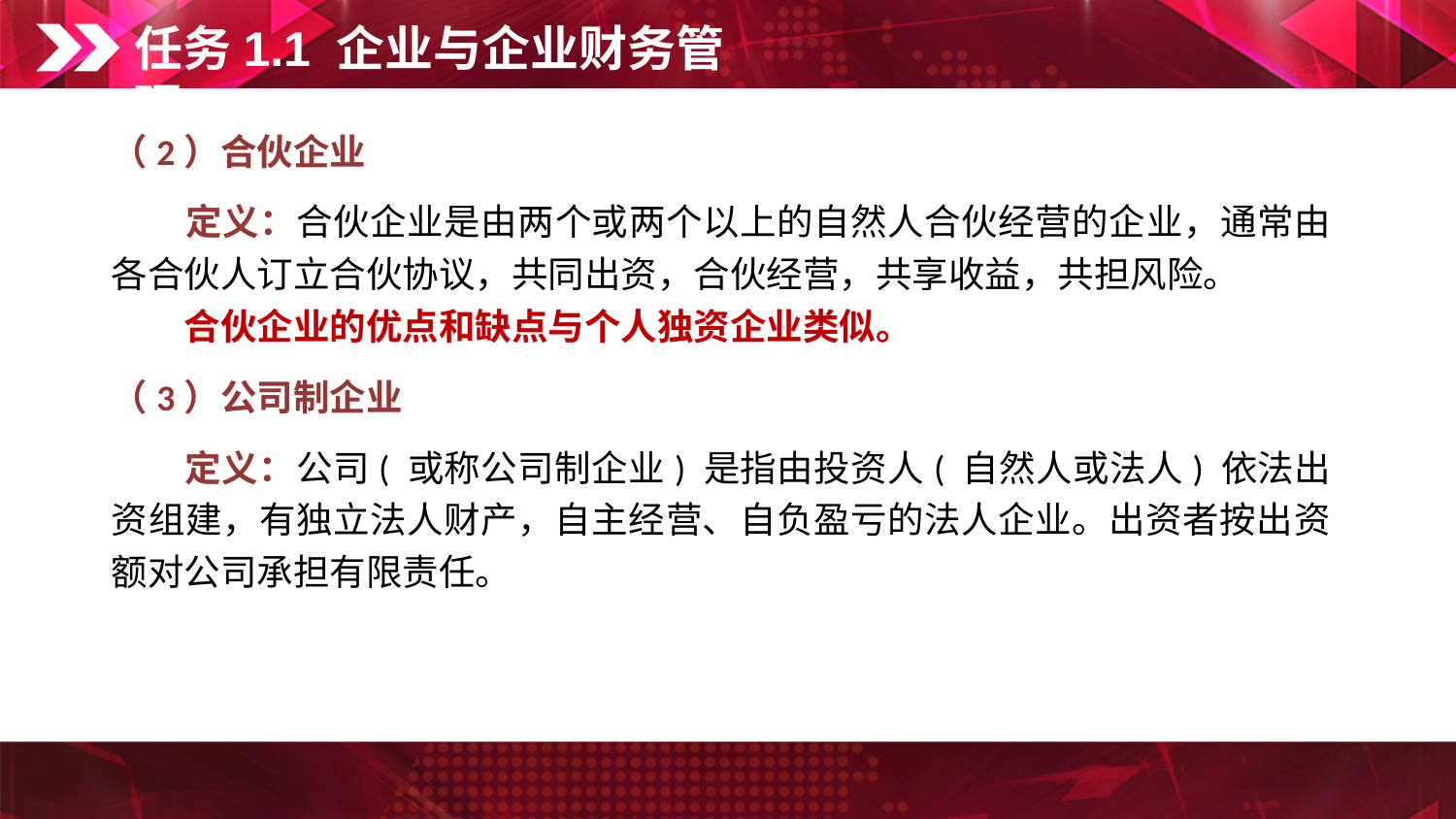

任务1.1 企业与企业财务管理

（2）合伙企业
　　定义：合伙企业是由两个或两个以上的自然人合伙经营的企业，通常由各合伙人订立合伙协议，共同出资，合伙经营，共享收益，共担风险。
　　合伙企业的优点和缺点与个人独资企业类似。
（3）公司制企业
　　定义：公司( 或称公司制企业) 是指由投资人( 自然人或法人) 依法出资组建，有独立法人财产，自主经营、自负盈亏的法人企业。出资者按出资额对公司承担有限责任。